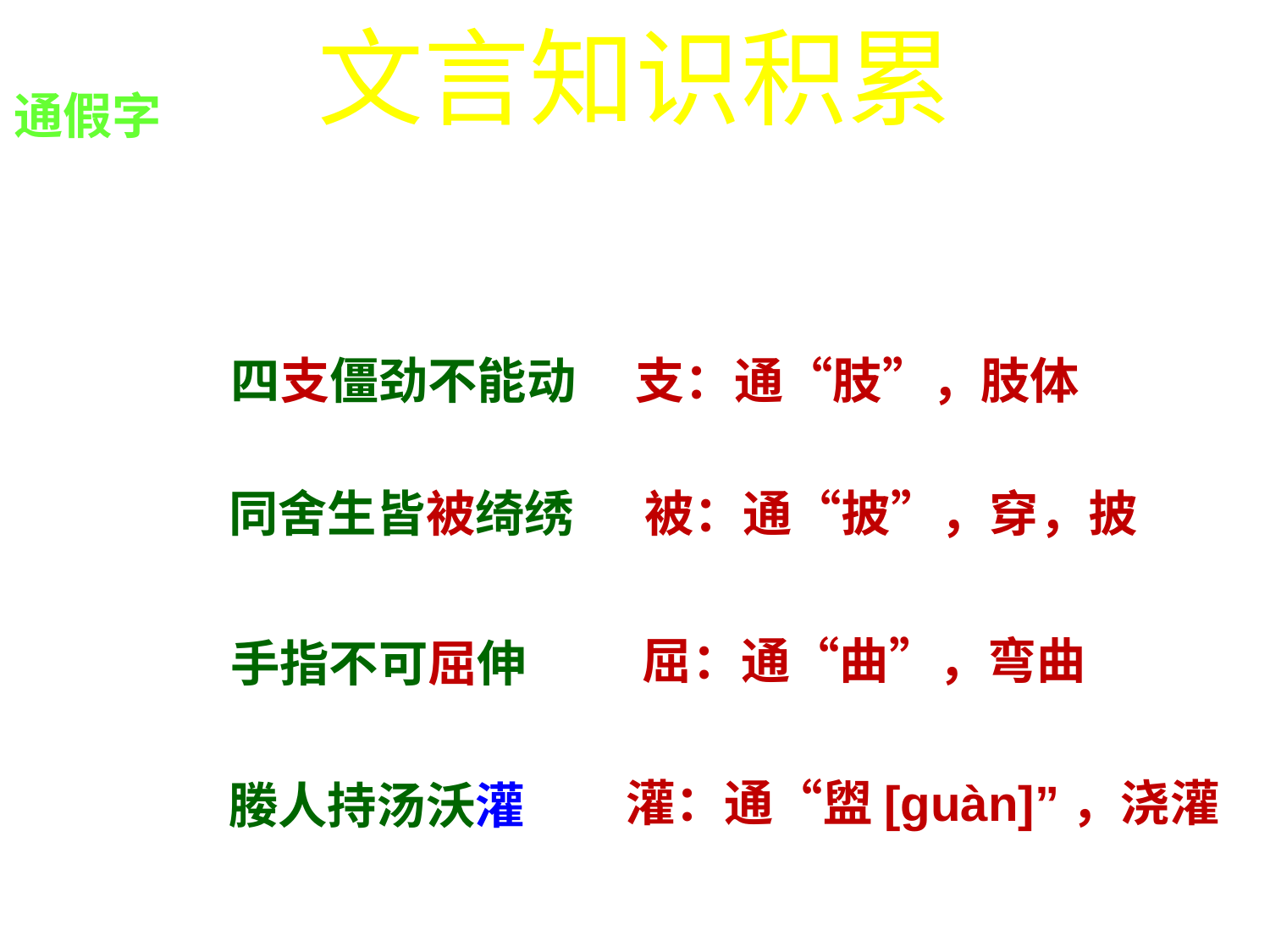

文言知识积累
通假字
四支僵劲不能动
支：通“肢”，肢体
被：通“披”，穿，披
同舍生皆被绮绣
屈：通“曲”，弯曲
手指不可屈伸
灌：通“盥[guàn]”，浇灌
媵人持汤沃灌